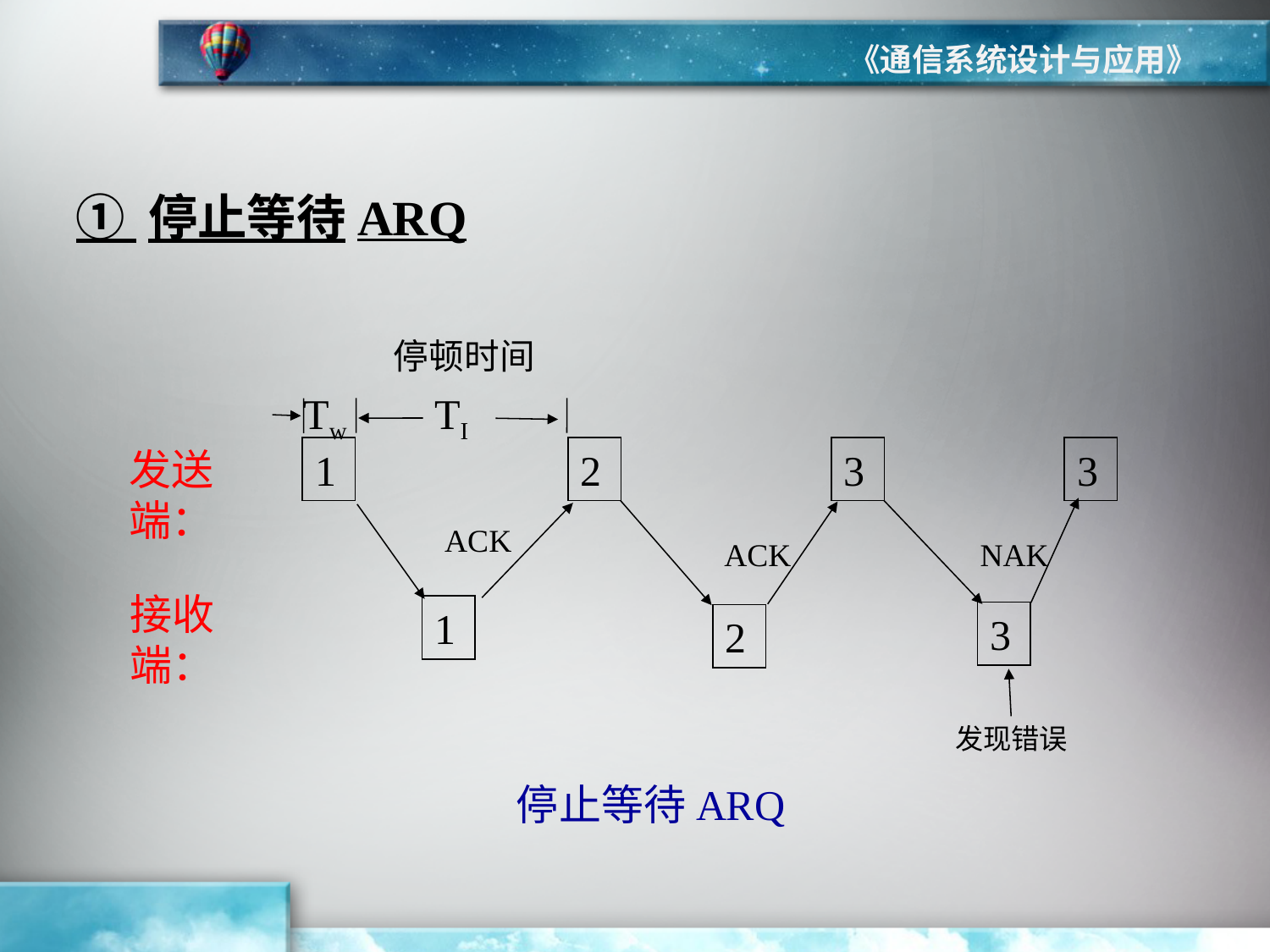

《通信系统设计与应用》
① 停止等待ARQ
停顿时间
TI
Tw

发送端：
1
3
3

ACK
ACK
NAK
1
3
2

发现错误
2
接收端：
停止等待ARQ